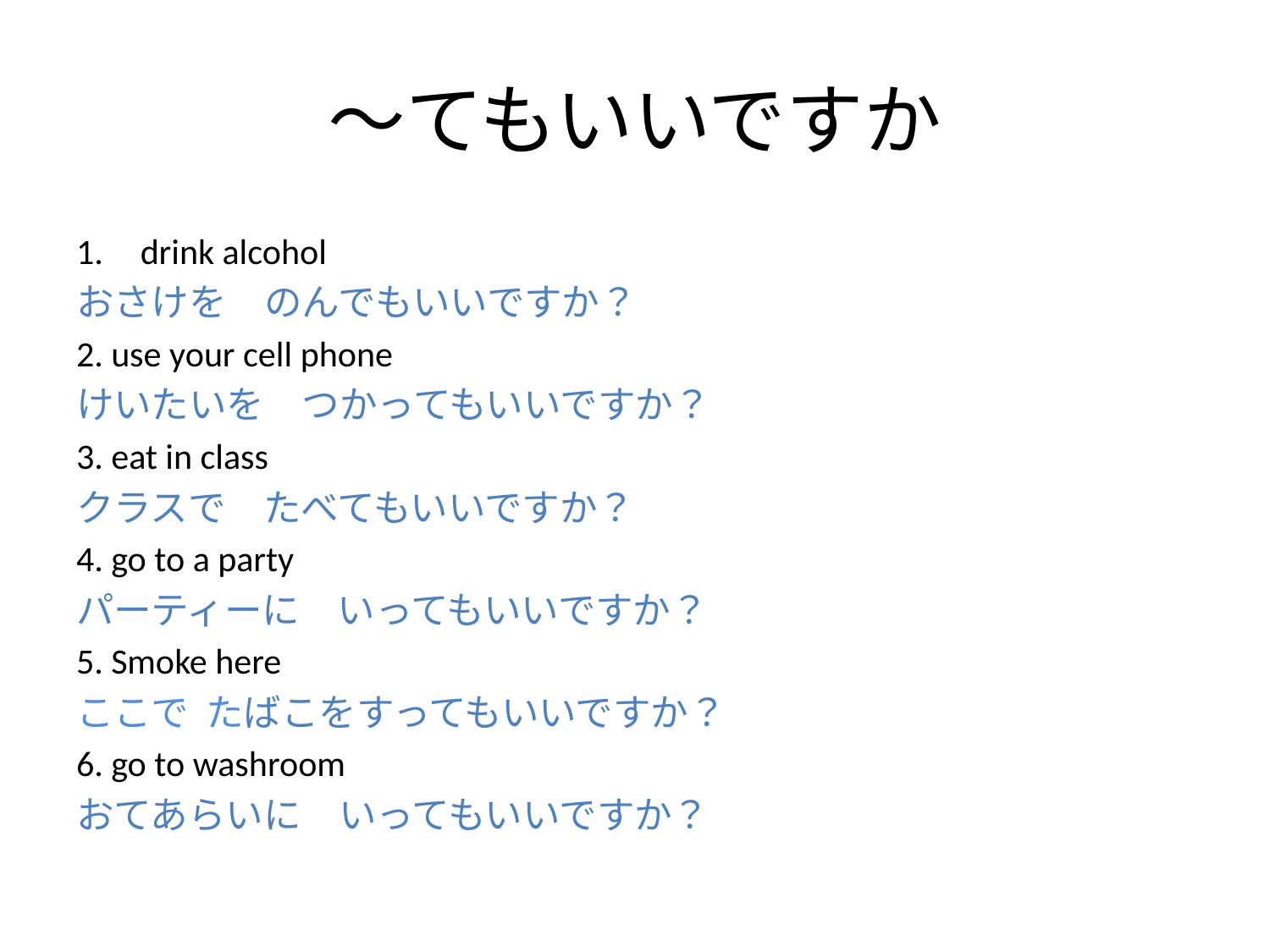

# ～てもいいですか
drink alcohol
おさけを　のんでもいいですか？
2. use your cell phone
けいたいを　つかってもいいですか？
3. eat in class
クラスで　たべてもいいですか？
4. go to a party
パーティーに　いってもいいですか？
5. Smoke here
ここで  たばこをすってもいいですか？
6. go to washroom
おてあらいに　いってもいいですか？